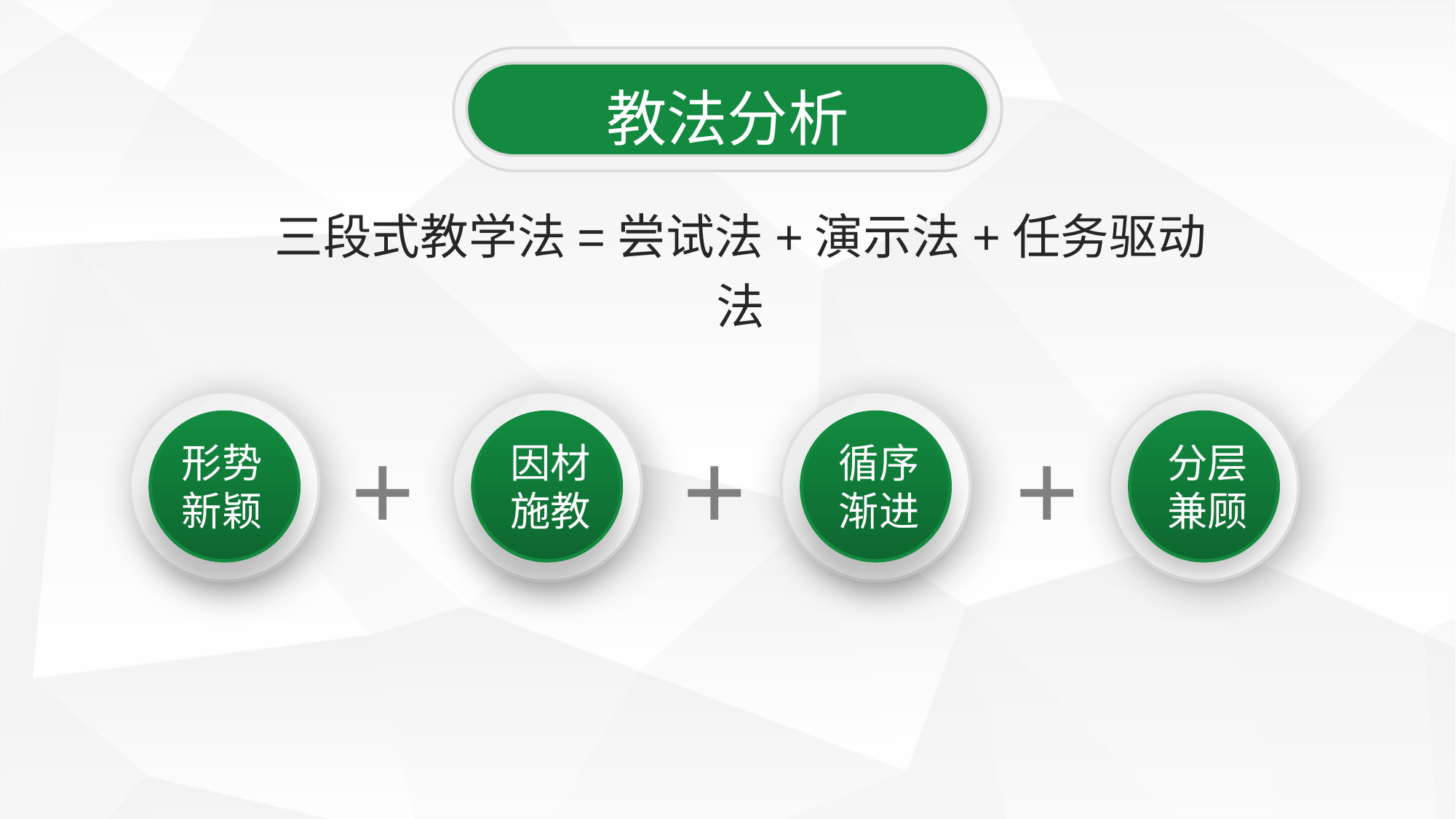

教法分析
三段式教学法=尝试法+演示法+任务驱动法

形势
新颖

因材
施教

循序
渐进

分层
兼顾
+
+
+